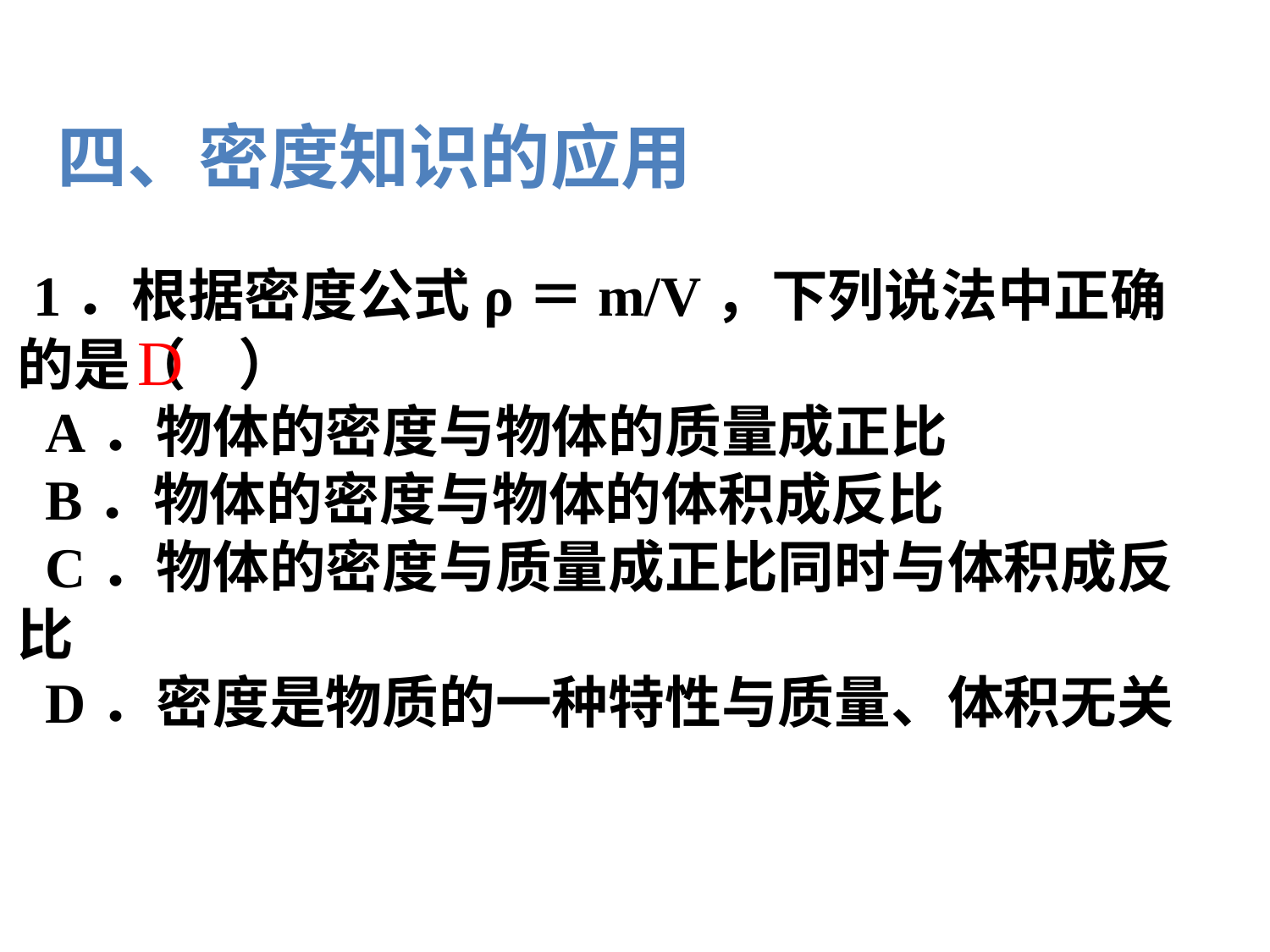

四、密度知识的应用
 1．根据密度公式ρ＝m/V，下列说法中正确的是（    ）
  A．物体的密度与物体的质量成正比
  B．物体的密度与物体的体积成反比
  C．物体的密度与质量成正比同时与体积成反比
  D．密度是物质的一种特性与质量、体积无关
D